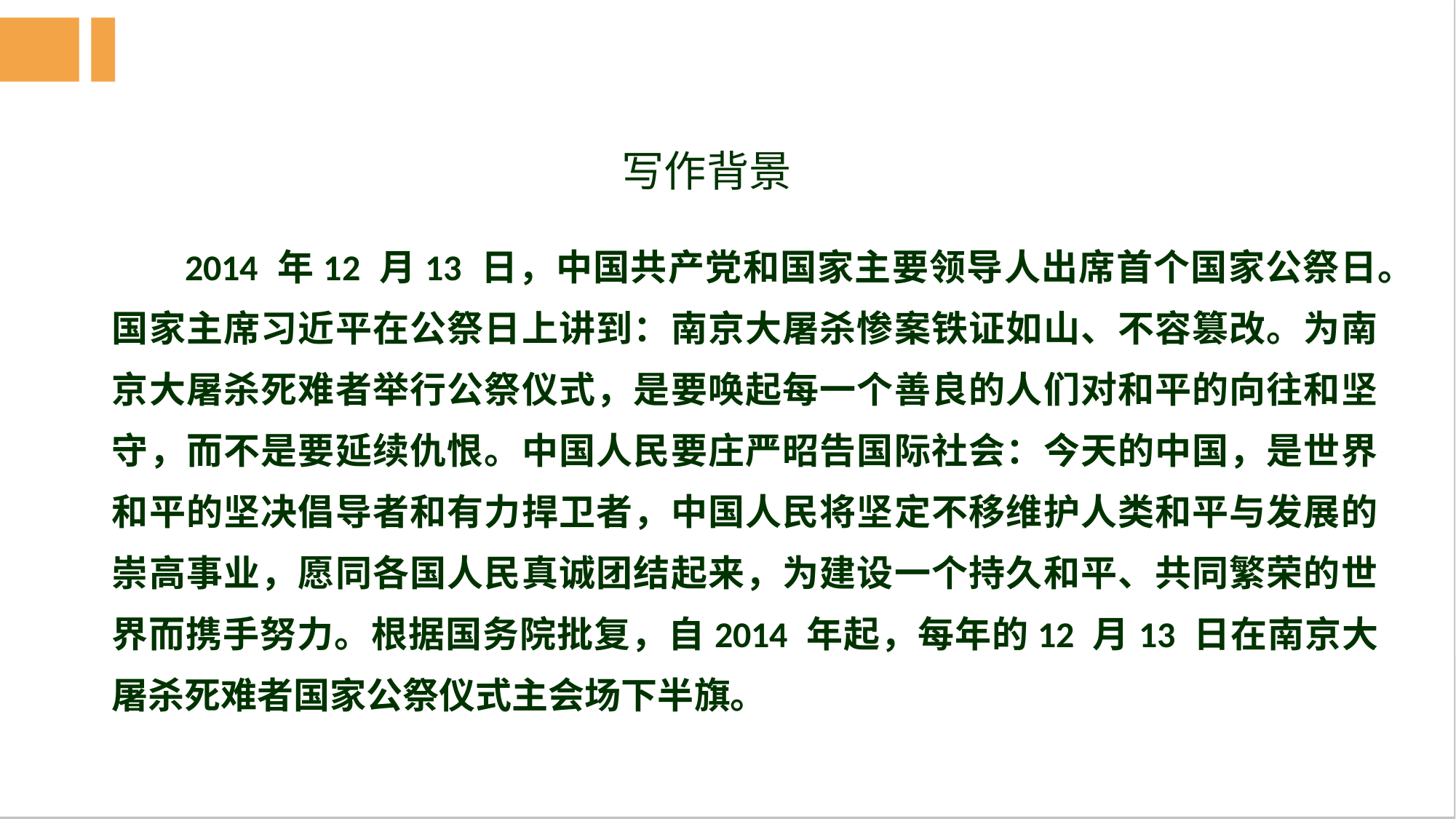

写作背景
2014 年12 月13 日，中国共产党和国家主要领导人出席首个国家公祭日。国家主席习近平在公祭日上讲到：南京大屠杀惨案铁证如山、不容篡改。为南京大屠杀死难者举行公祭仪式，是要唤起每一个善良的人们对和平的向往和坚守，而不是要延续仇恨。中国人民要庄严昭告国际社会：今天的中国，是世界和平的坚决倡导者和有力捍卫者，中国人民将坚定不移维护人类和平与发展的崇高事业，愿同各国人民真诚团结起来，为建设一个持久和平、共同繁荣的世界而携手努力。根据国务院批复，自2014 年起，每年的12 月13 日在南京大屠杀死难者国家公祭仪式主会场下半旗。